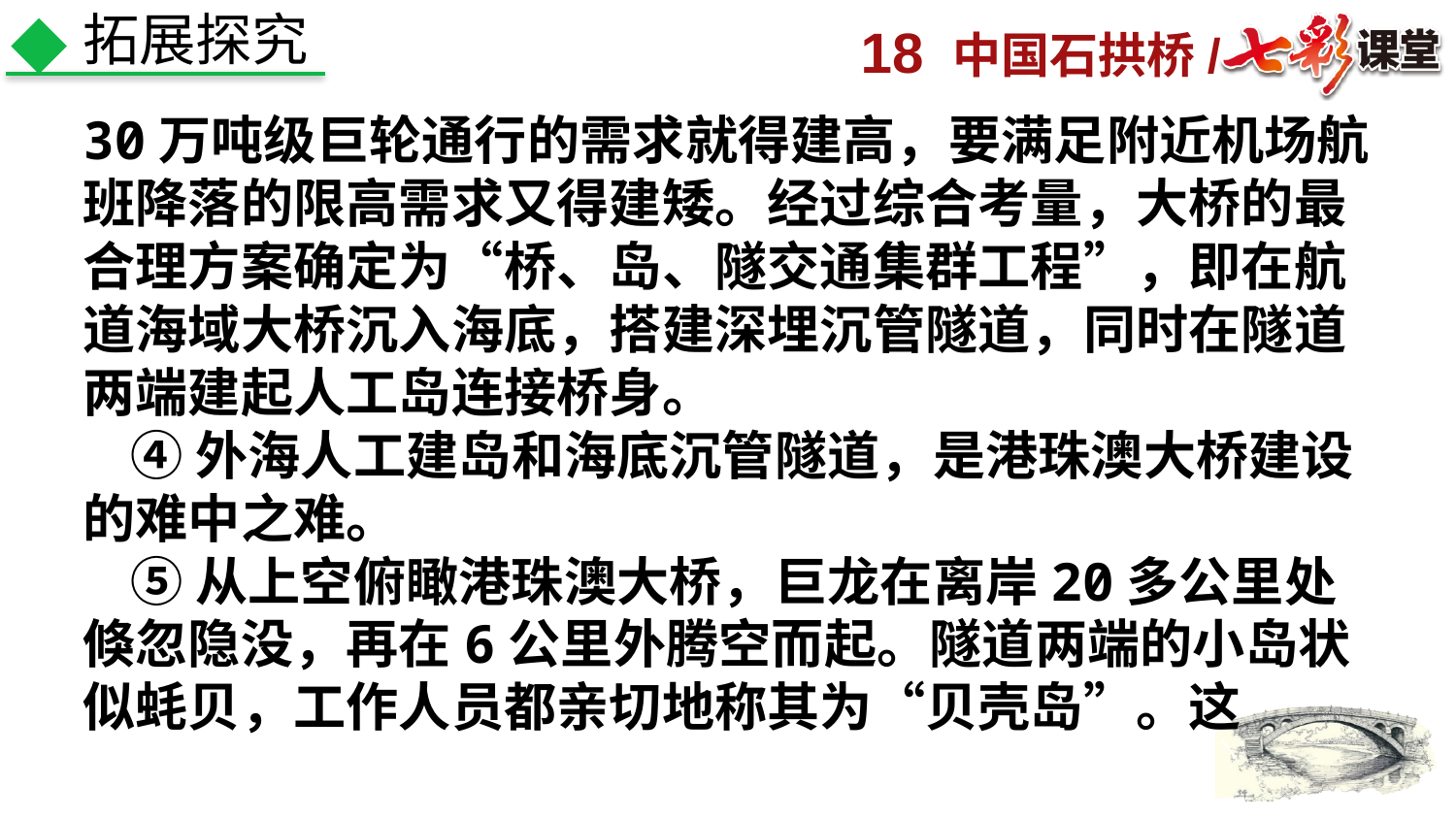

拓展探究

30万吨级巨轮通行的需求就得建高，要满足附近机场航班降落的限高需求又得建矮。经过综合考量，大桥的最合理方案确定为“桥、岛、隧交通集群工程”，即在航道海域大桥沉入海底，搭建深埋沉管隧道，同时在隧道两端建起人工岛连接桥身。
    ④外海人工建岛和海底沉管隧道，是港珠澳大桥建设的难中之难。
    ⑤从上空俯瞰港珠澳大桥，巨龙在离岸20多公里处倏忽隐没，再在6公里外腾空而起。隧道两端的小岛状似蚝贝，工作人员都亲切地称其为“贝壳岛”。这